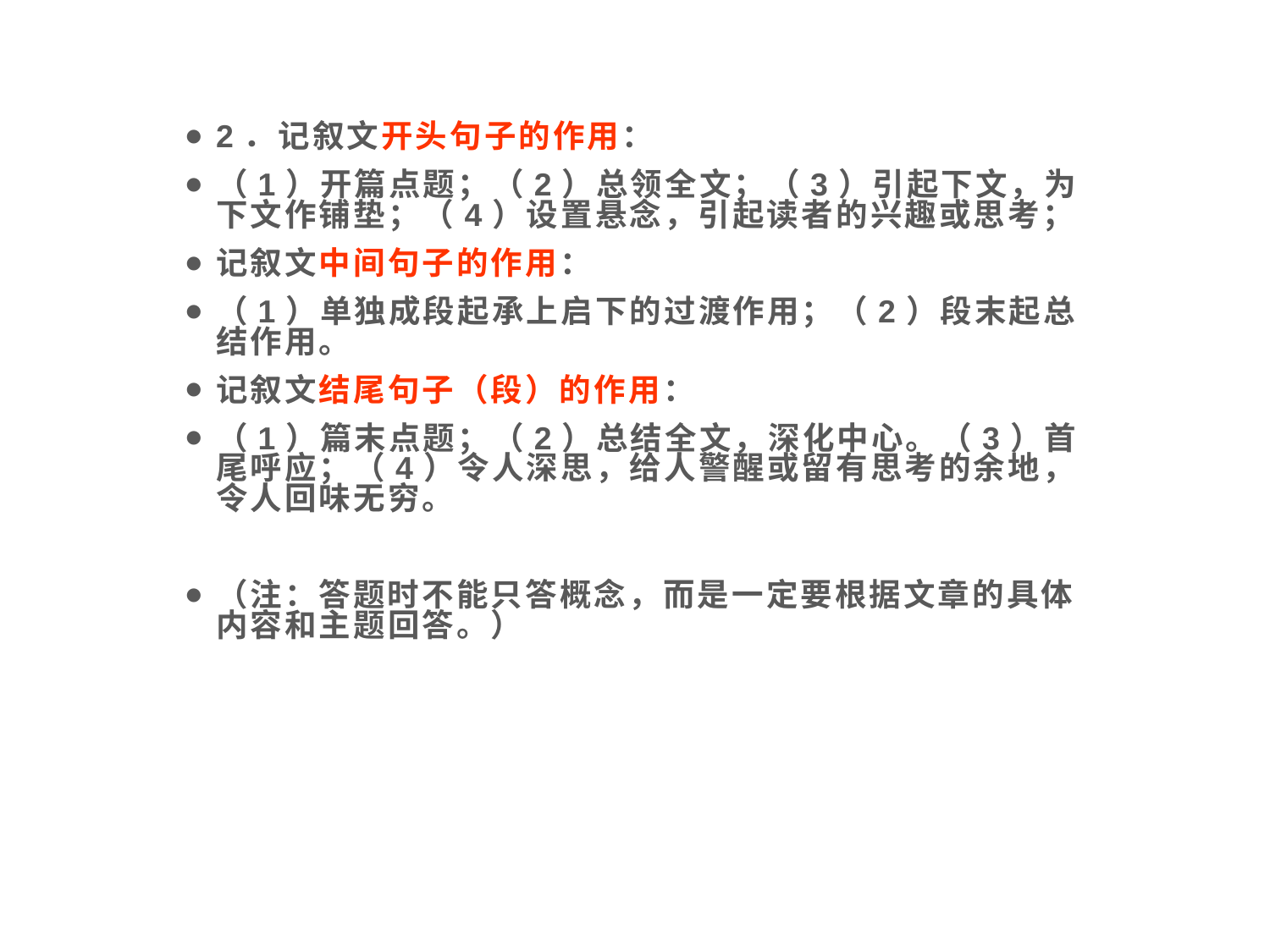

2．记叙文开头句子的作用：
（1）开篇点题；（2）总领全文；（3）引起下文，为下文作铺垫；（4）设置悬念，引起读者的兴趣或思考；
记叙文中间句子的作用：
（1）单独成段起承上启下的过渡作用；（2）段末起总结作用。
记叙文结尾句子（段）的作用：
（1）篇末点题；（2）总结全文，深化中心。（3）首尾呼应；（4）令人深思，给人警醒或留有思考的余地，令人回味无穷。

（注：答题时不能只答概念，而是一定要根据文章的具体内容和主题回答。）
12